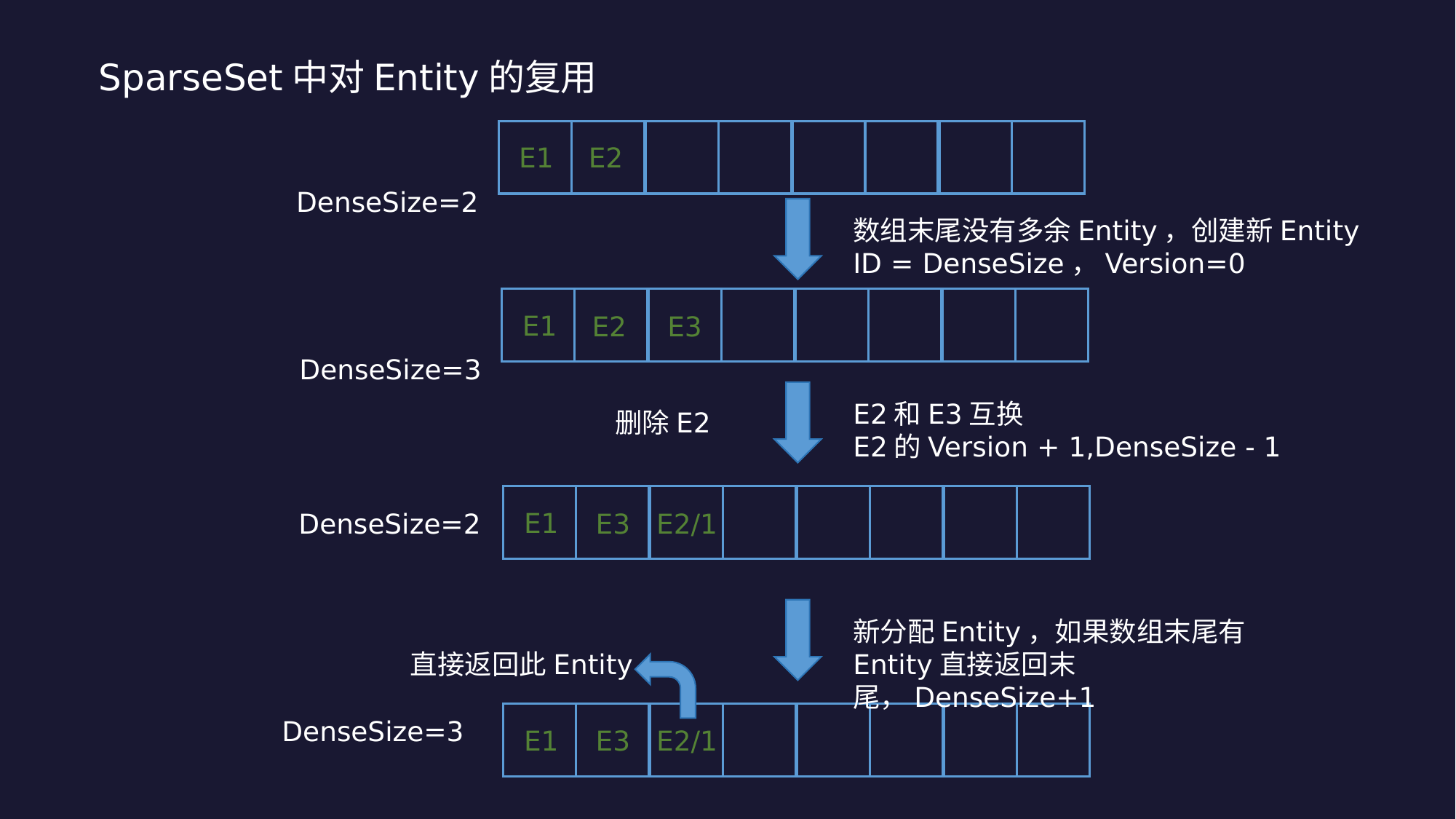

SparseSet中对Entity的复用

E1
E2
DenseSize=2

数组末尾没有多余Entity，创建新Entity
ID = DenseSize，Version=0

E1
E2
E3
DenseSize=3

E2和E3互换
E2的Version + 1,DenseSize - 1
删除E2

E1
E3
E2/1
DenseSize=2

新分配Entity，如果数组末尾有Entity直接返回末尾，DenseSize+1
直接返回此Entity

E1
E3
E2/1
DenseSize=3